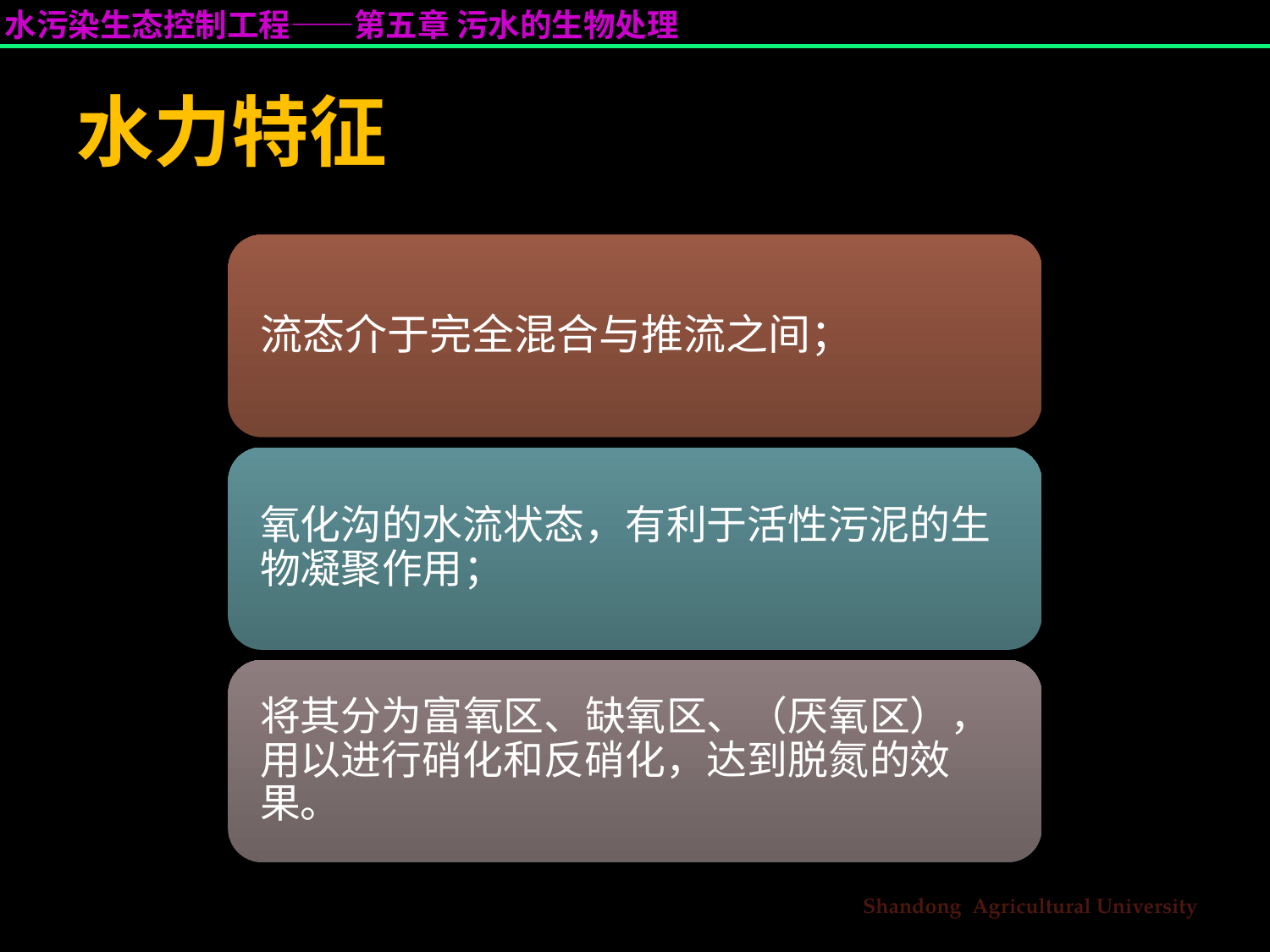

# 水力特征
流态介于完全混合与推流之间；
氧化沟的水流状态，有利于活性污泥的生物凝聚作用；
将其分为富氧区、缺氧区、（厌氧区），用以进行硝化和反硝化，达到脱氮的效果。